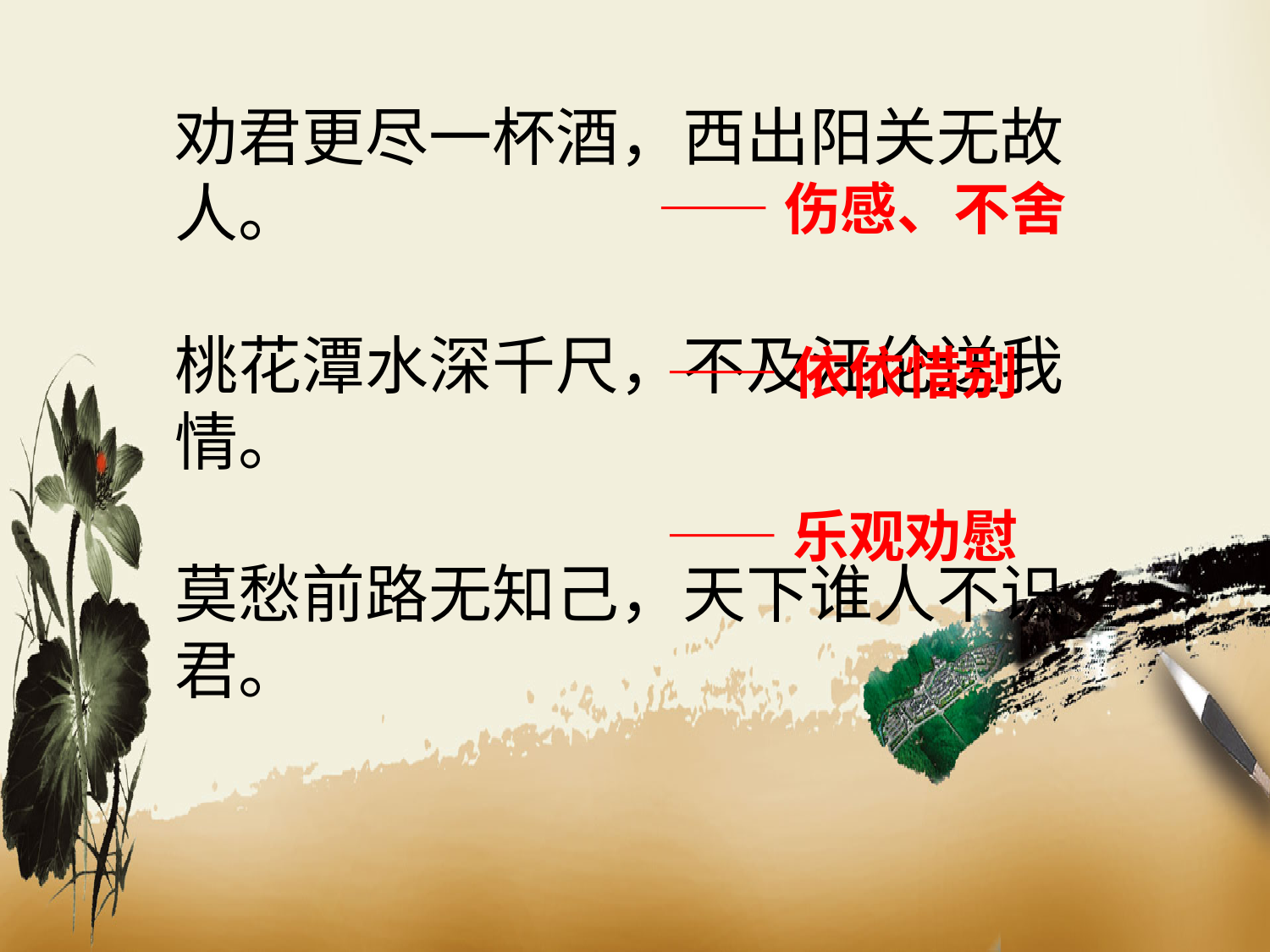

劝君更尽一杯酒，西出阳关无故人。

桃花潭水深千尺，不及汪伦送我情。

莫愁前路无知己，天下谁人不识君。

——伤感、不舍
——依依惜别
——乐观劝慰